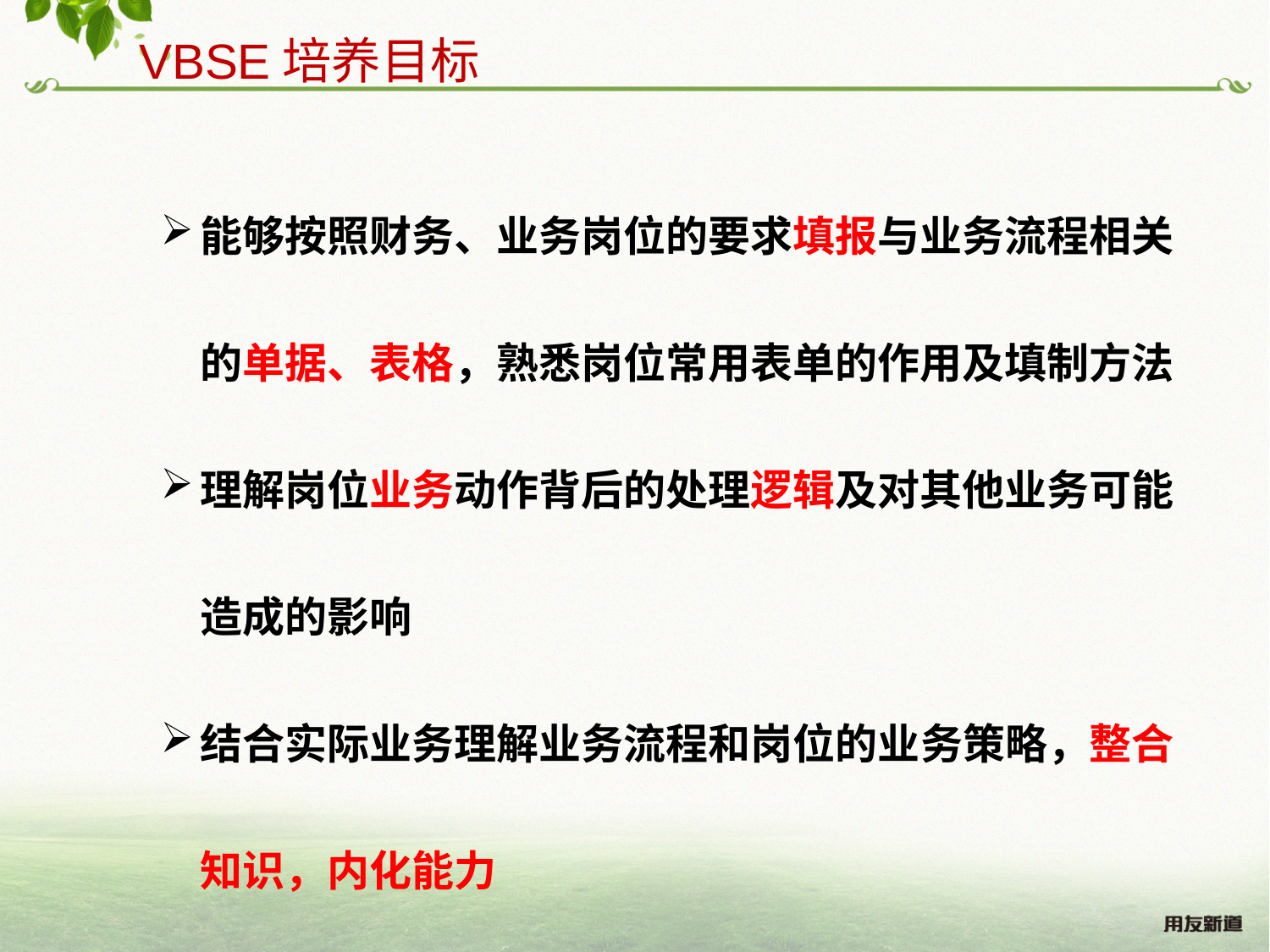

VBSE培养目标
能够按照财务、业务岗位的要求填报与业务流程相关的单据、表格，熟悉岗位常用表单的作用及填制方法
理解岗位业务动作背后的处理逻辑及对其他业务可能造成的影响
结合实际业务理解业务流程和岗位的业务策略，整合知识，内化能力